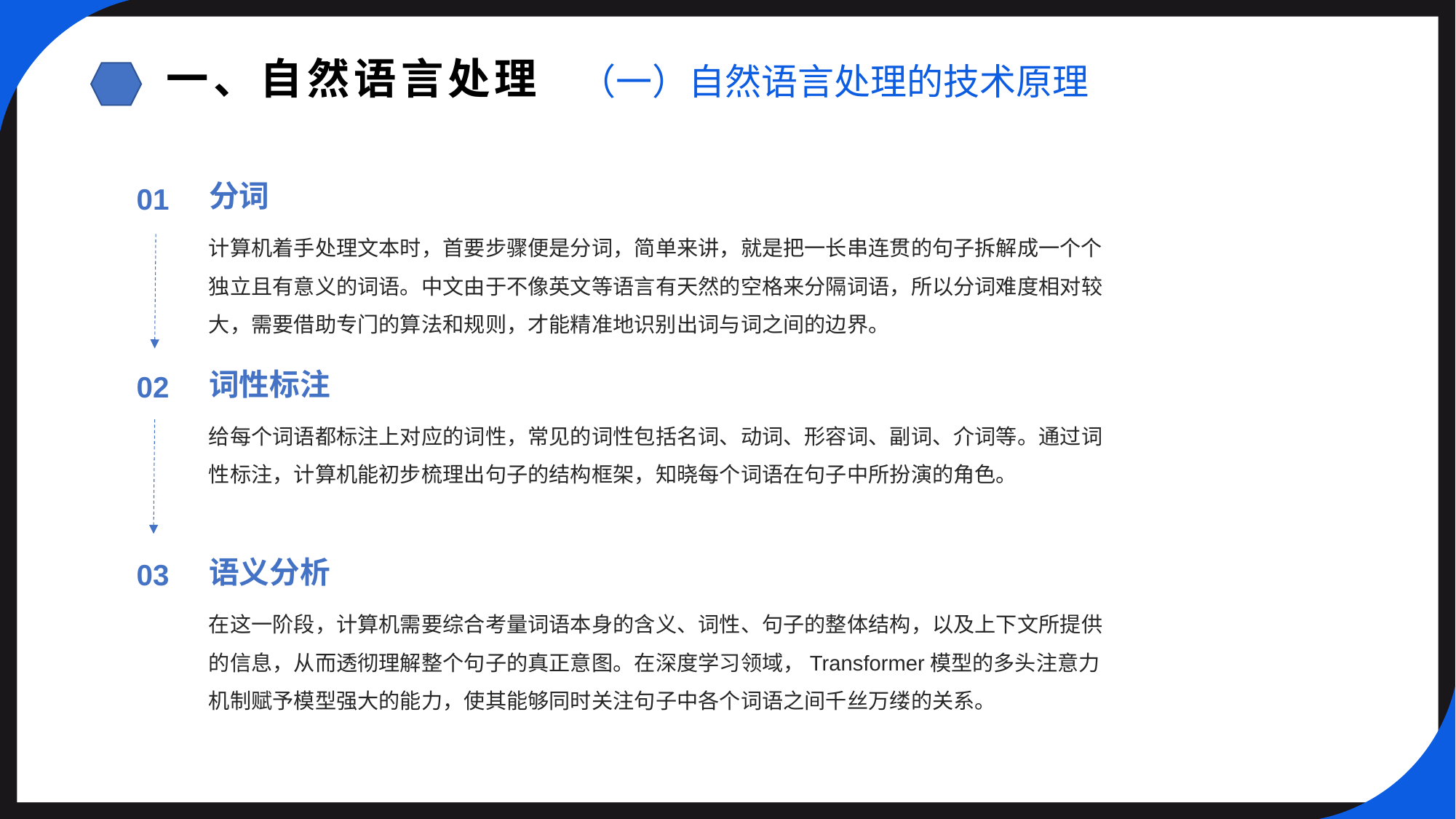

一、自然语言处理
（一）自然语言处理的技术原理
分词
01
计算机着手处理文本时，首要步骤便是分词，简单来讲，就是把一长串连贯的句子拆解成一个个独立且有意义的词语。中文由于不像英文等语言有天然的空格来分隔词语，所以分词难度相对较大，需要借助专门的算法和规则，才能精准地识别出词与词之间的边界。
词性标注
02
给每个词语都标注上对应的词性，常见的词性包括名词、动词、形容词、副词、介词等。通过词性标注，计算机能初步梳理出句子的结构框架，知晓每个词语在句子中所扮演的角色。
语义分析
03
在这一阶段，计算机需要综合考量词语本身的含义、词性、句子的整体结构，以及上下文所提供
的信息，从而透彻理解整个句子的真正意图。在深度学习领域，Transformer模型的多头注意力机制赋予模型强大的能力，使其能够同时关注句子中各个词语之间千丝万缕的关系。